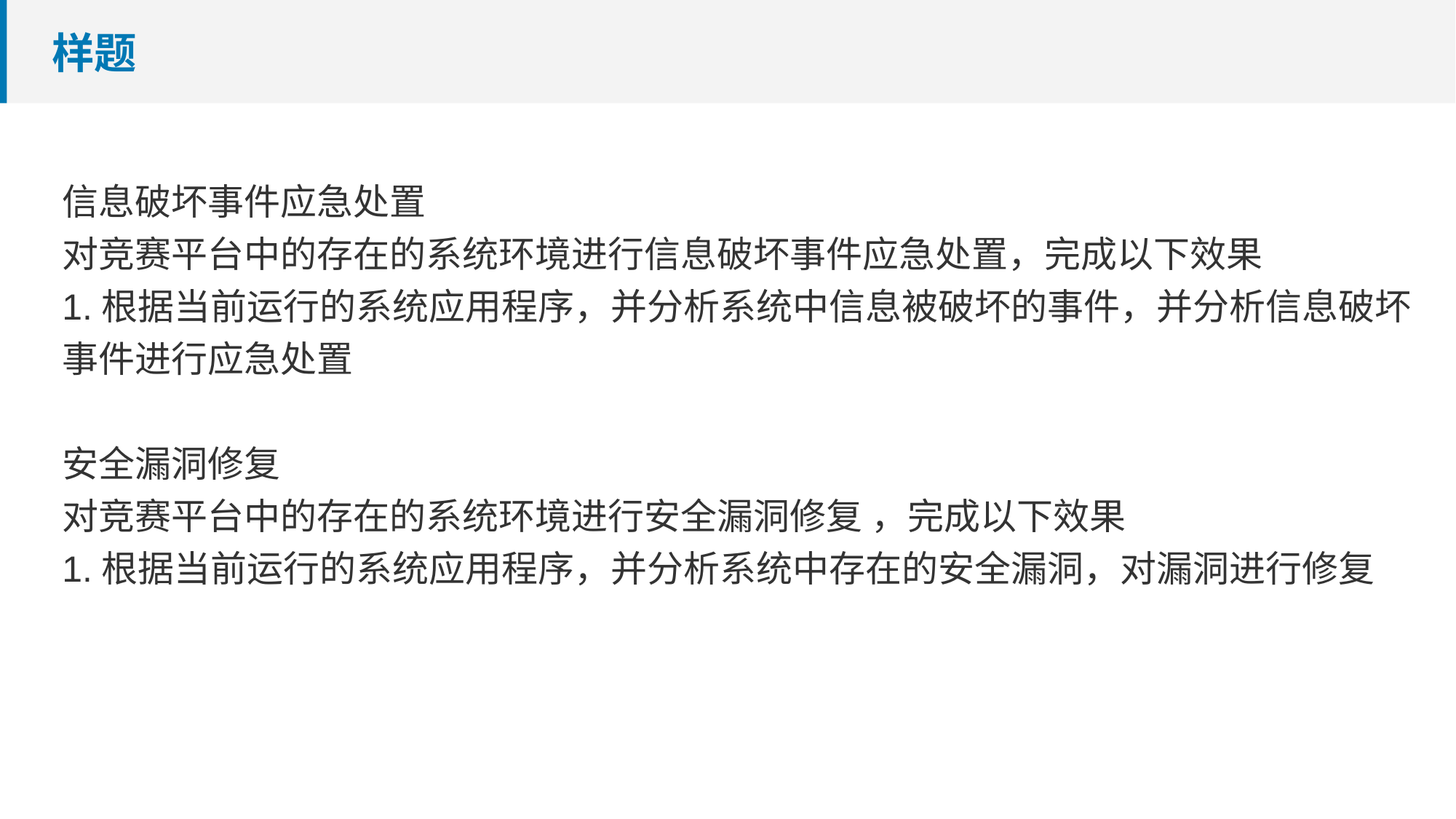

# 样题
信息破坏事件应急处置
对竞赛平台中的存在的系统环境进行信息破坏事件应急处置，完成以下效果
1.根据当前运行的系统应用程序，并分析系统中信息被破坏的事件，并分析信息破坏事件进行应急处置

安全漏洞修复
对竞赛平台中的存在的系统环境进行安全漏洞修复 ，完成以下效果
1.根据当前运行的系统应用程序，并分析系统中存在的安全漏洞，对漏洞进行修复